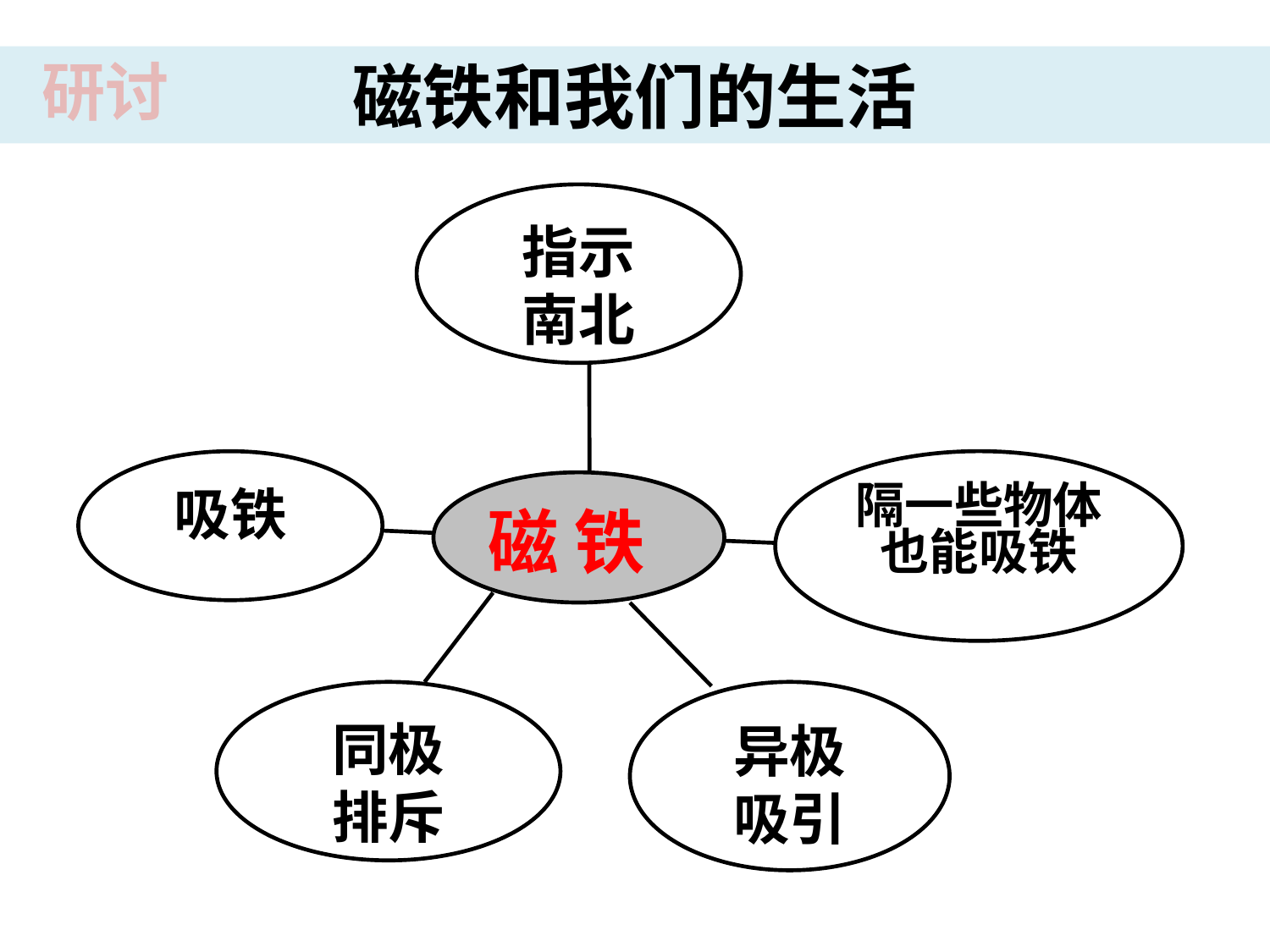

磁铁和我们的生活
研讨
指示
南北

吸铁

同极
排斥
异极
吸引
隔一些物体也能吸铁
磁 铁